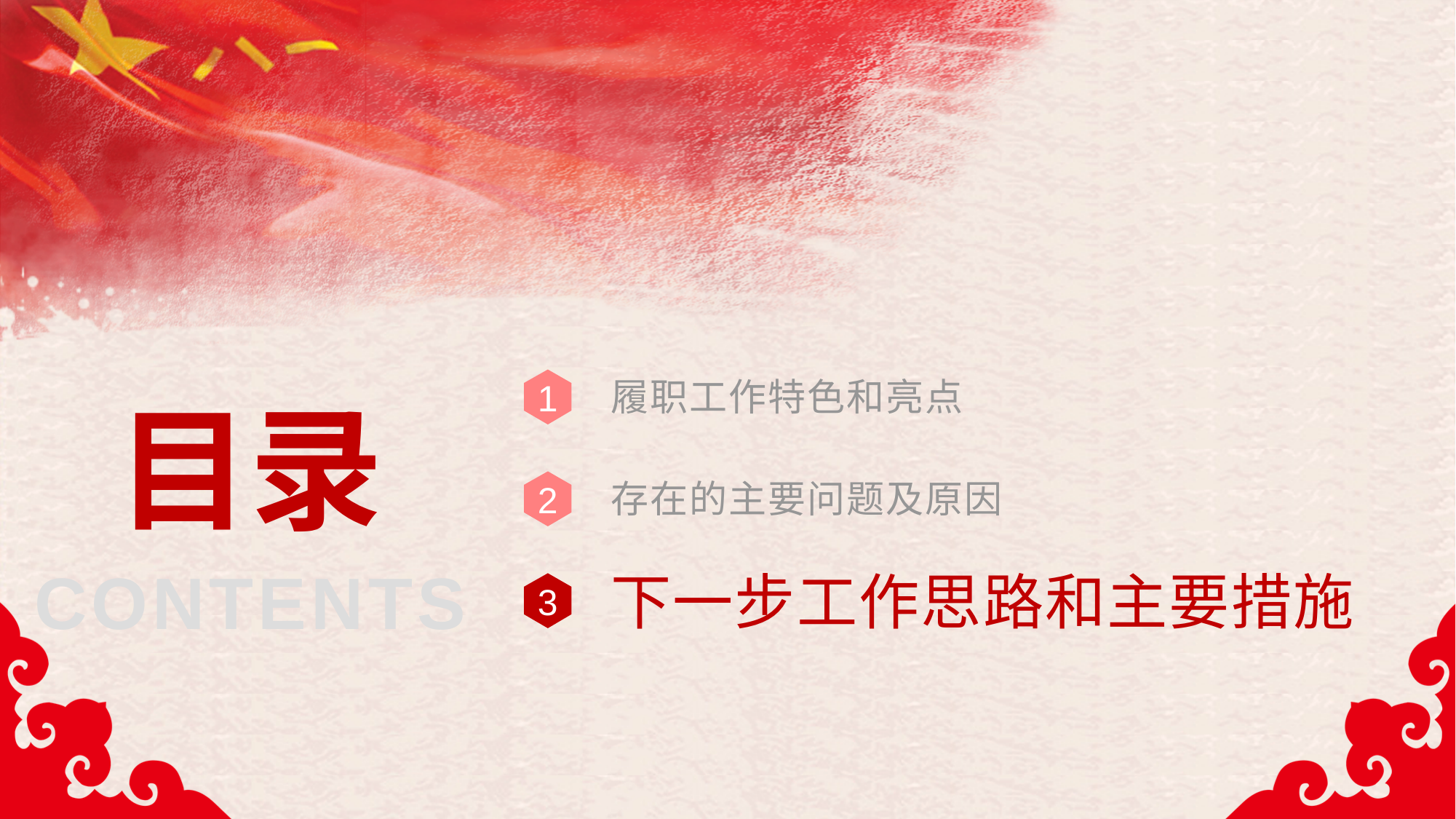

履职工作特色和亮点
1
目录
存在的主要问题及原因
2
下一步工作思路和主要措施
CONTENTS
3